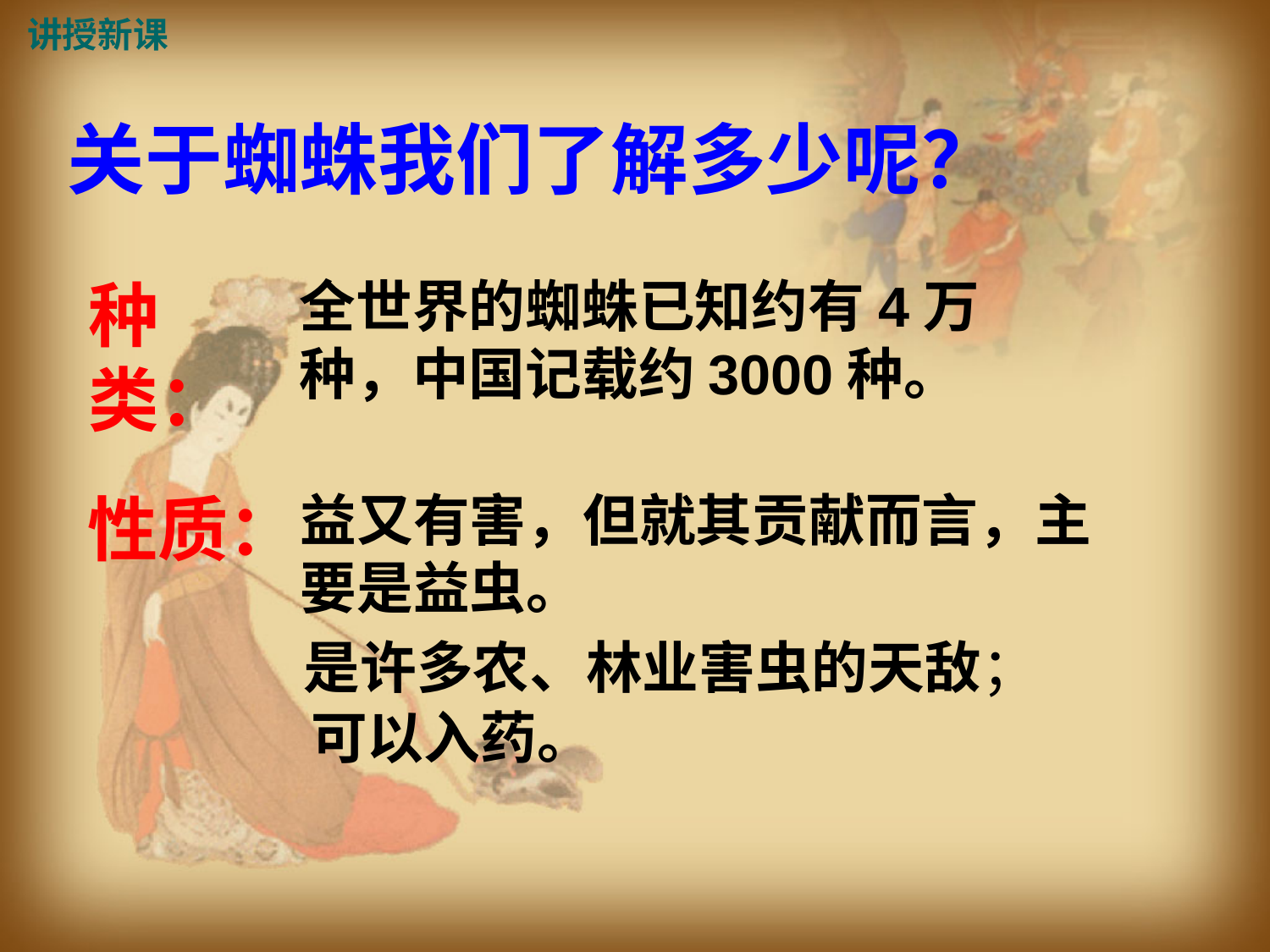

讲授新课
关于蜘蛛我们了解多少呢？
种类：
全世界的蜘蛛已知约有4万种，中国记载约3000种。
性质：
益又有害，但就其贡献而言，主要是益虫。
是许多农、林业害虫的天敌；
可以入药。